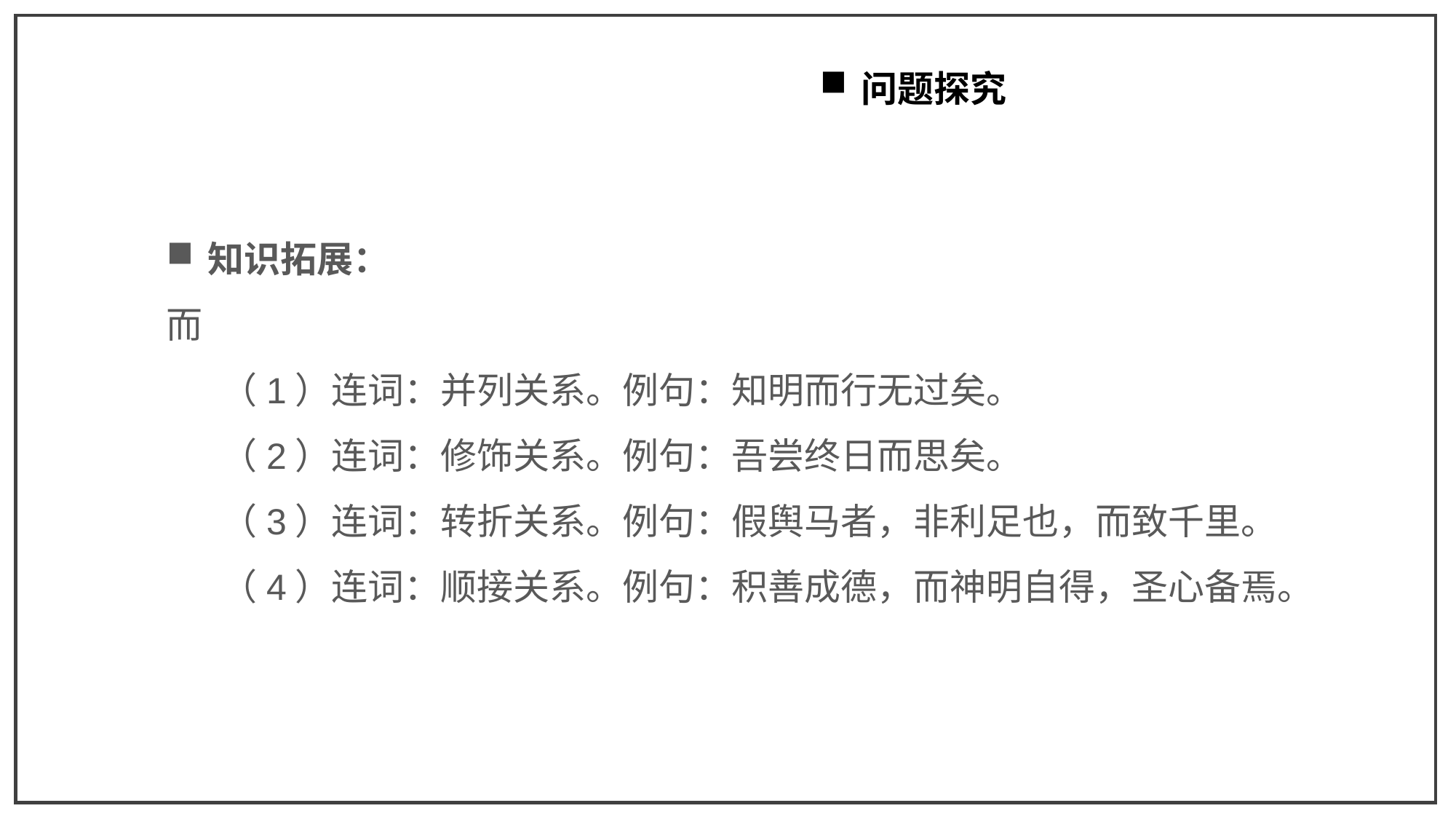

问题探究
知识拓展：
而
（1）连词：并列关系。例句：知明而行无过矣。
（2）连词：修饰关系。例句：吾尝终日而思矣。
（3）连词：转折关系。例句：假舆马者，非利足也，而致千里。
（4）连词：顺接关系。例句：积善成德，而神明自得，圣心备焉。